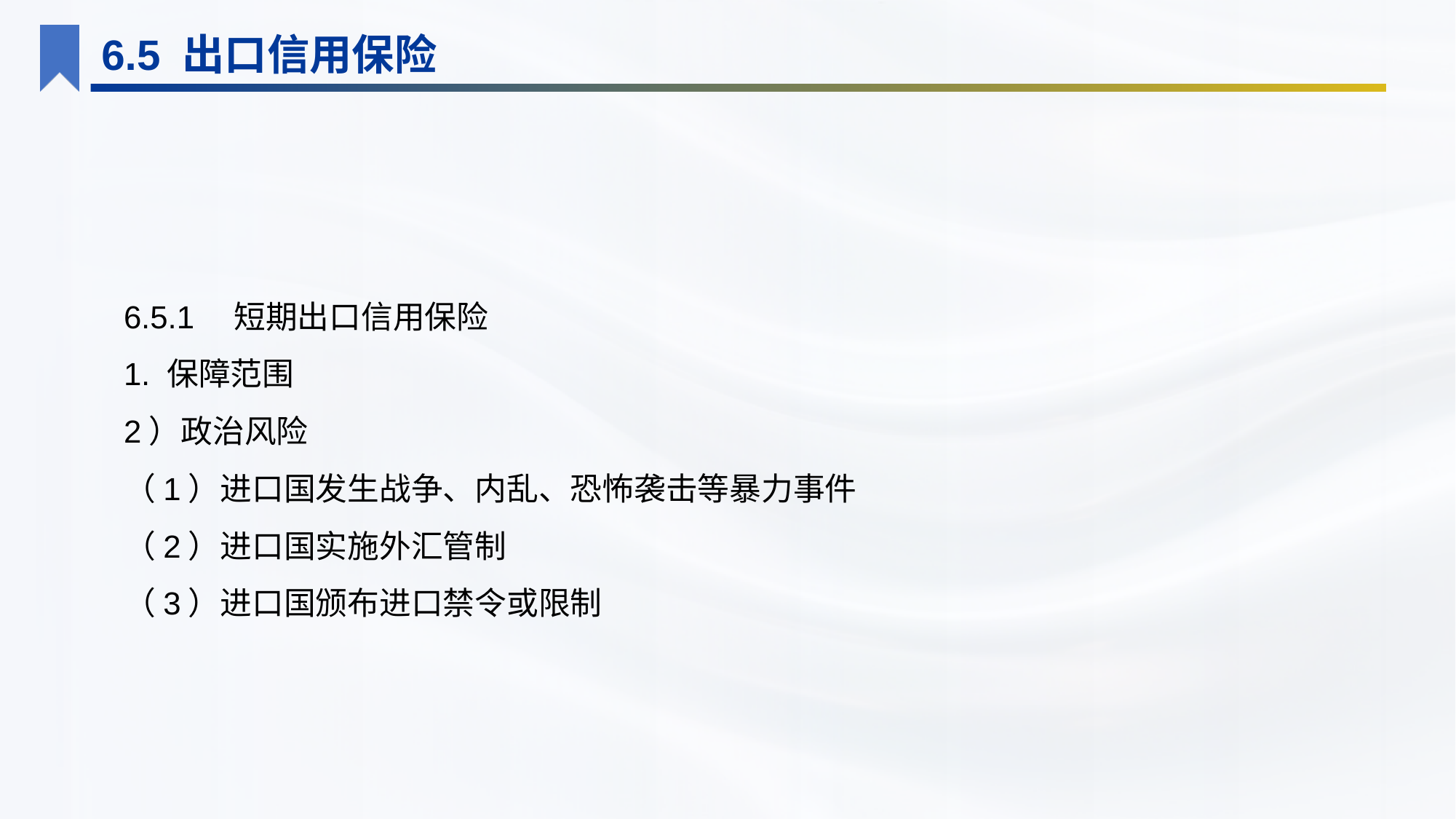

6.5 出口信用保险
6.5.1　短期出口信用保险
1. 保障范围
2）政治风险
（1）进口国发生战争、内乱、恐怖袭击等暴力事件
（2）进口国实施外汇管制
（3）进口国颁布进口禁令或限制